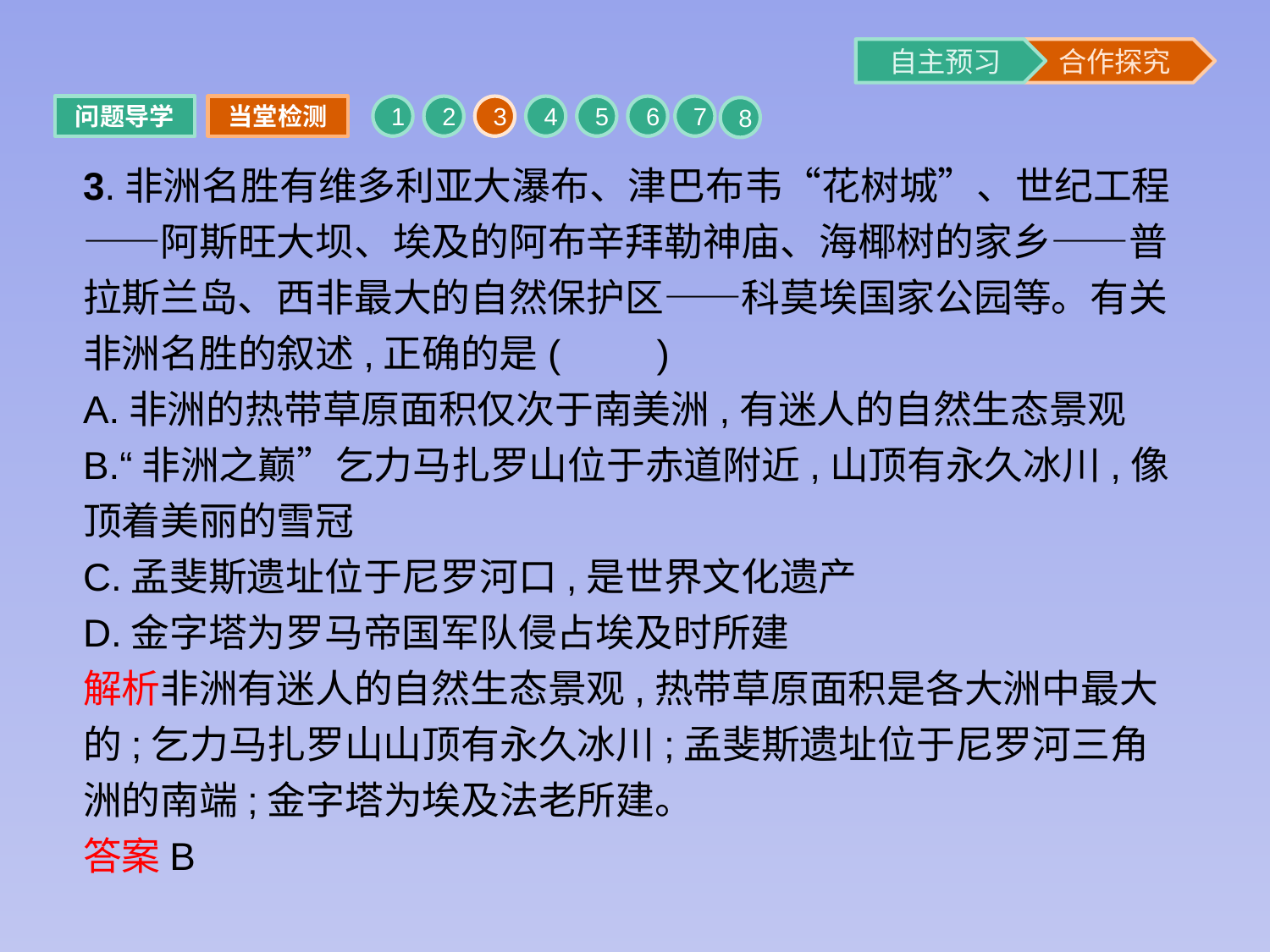

问题导学
当堂检测
1
2
3
4
5
6
7
8
3.非洲名胜有维多利亚大瀑布、津巴布韦“花树城”、世纪工程——阿斯旺大坝、埃及的阿布辛拜勒神庙、海椰树的家乡——普拉斯兰岛、西非最大的自然保护区——科莫埃国家公园等。有关非洲名胜的叙述,正确的是(　　)
A.非洲的热带草原面积仅次于南美洲,有迷人的自然生态景观
B.“非洲之巅”乞力马扎罗山位于赤道附近,山顶有永久冰川,像顶着美丽的雪冠
C.孟斐斯遗址位于尼罗河口,是世界文化遗产
D.金字塔为罗马帝国军队侵占埃及时所建
解析非洲有迷人的自然生态景观,热带草原面积是各大洲中最大的;乞力马扎罗山山顶有永久冰川;孟斐斯遗址位于尼罗河三角洲的南端;金字塔为埃及法老所建。
答案B